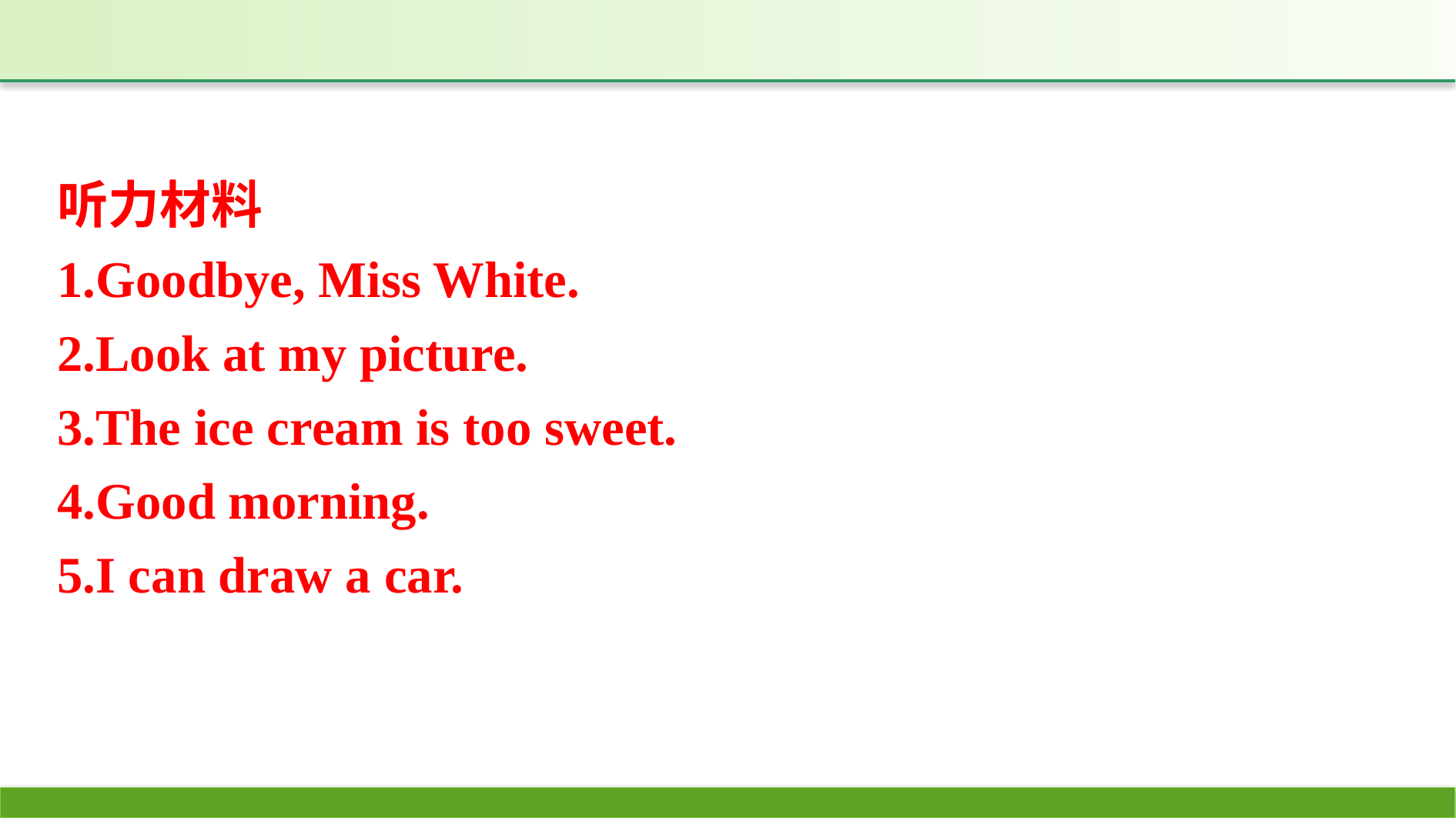

听力材料
1.Goodbye, Miss White.
2.Look at my picture.
3.The ice cream is too sweet.
4.Good morning.
5.I can draw a car.